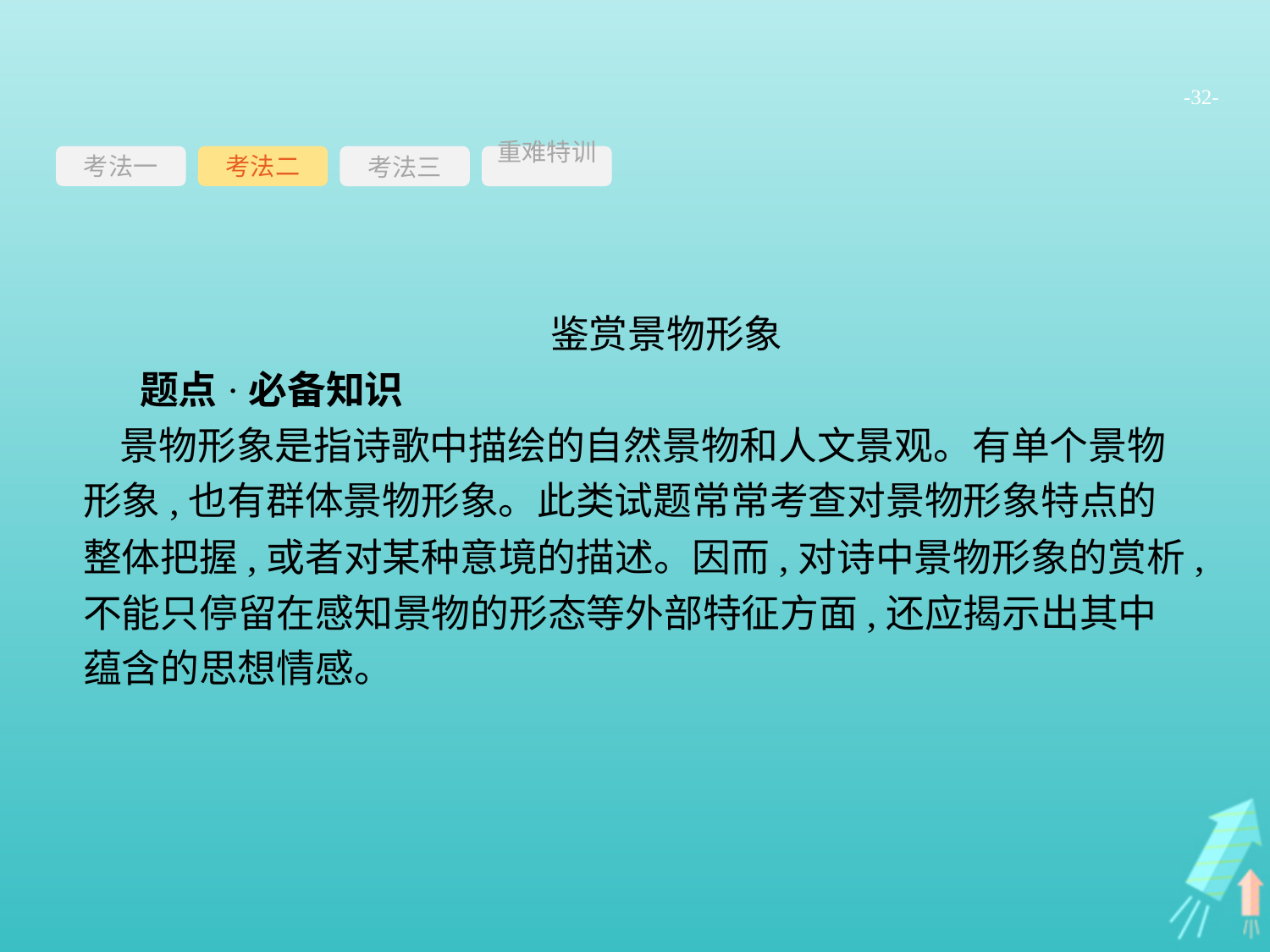

-32-
考法一
考法三
重难特训
考法二
鉴赏景物形象
题点·必备知识
景物形象是指诗歌中描绘的自然景物和人文景观。有单个景物形象,也有群体景物形象。此类试题常常考查对景物形象特点的整体把握,或者对某种意境的描述。因而,对诗中景物形象的赏析,不能只停留在感知景物的形态等外部特征方面,还应揭示出其中蕴含的思想情感。